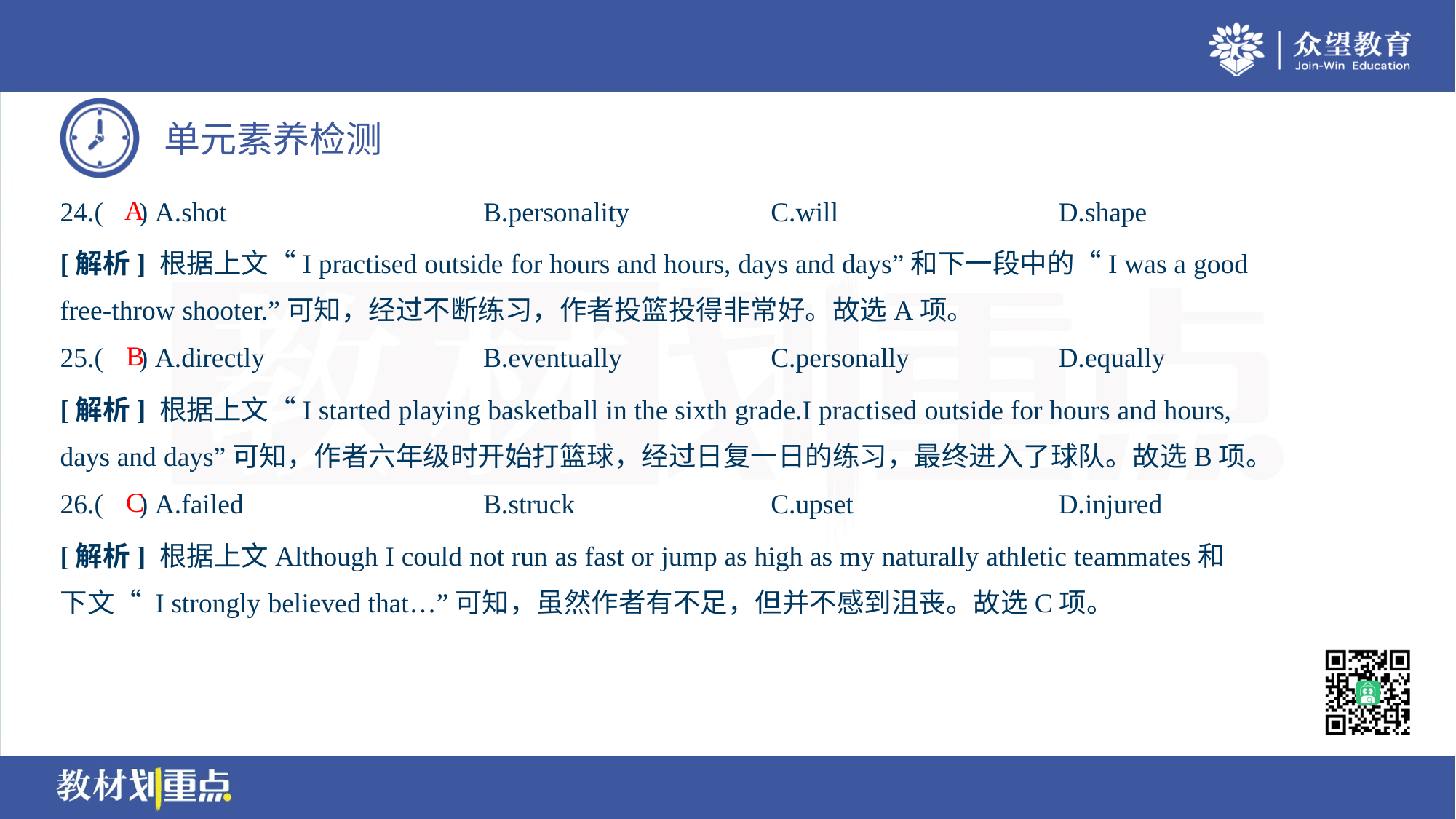

A
24.(     ) A.shot	B.personality	C.will	D.shape
[解析] 根据上文“I practised outside for hours and hours, days and days”和下一段中的“I was a good
free-throw shooter.”可知，经过不断练习，作者投篮投得非常好。故选A项。
B
25.(     ) A.directly	B.eventually	C.personally	D.equally
[解析] 根据上文“I started playing basketball in the sixth grade.I practised outside for hours and hours,
days and days”可知，作者六年级时开始打篮球，经过日复一日的练习，最终进入了球队。故选B项。
C
26.(     ) A.failed	B.struck	C.upset	D.injured
[解析] 根据上文Although I could not run as fast or jump as high as my naturally athletic teammates和
下文“ I strongly believed that…”可知，虽然作者有不足，但并不感到沮丧。故选C项。